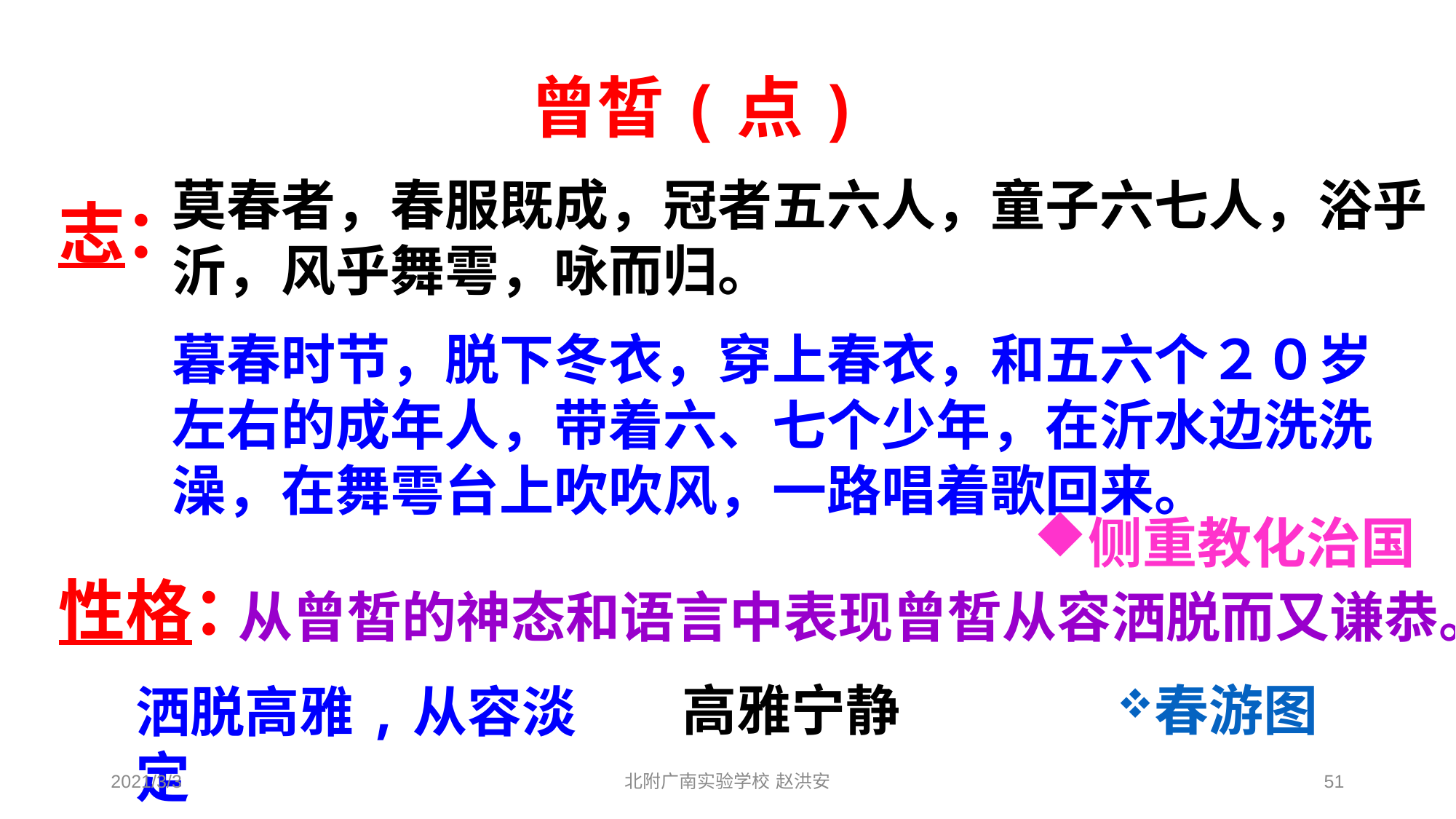

曾皙(点)
莫春者，春服既成，冠者五六人，童子六七人，浴乎沂，风乎舞雩，咏而归。
志：
暮春时节，脱下冬衣，穿上春衣，和五六个２０岁左右的成年人，带着六、七个少年，在沂水边洗洗澡，在舞雩台上吹吹风，一路唱着歌回来。
侧重教化治国
性格：
从曾皙的神态和语言中表现曾皙从容洒脱而又谦恭。
春游图
高雅宁静
洒脱高雅,从容淡定
2021/3/3
北附广南实验学校 赵洪安
51